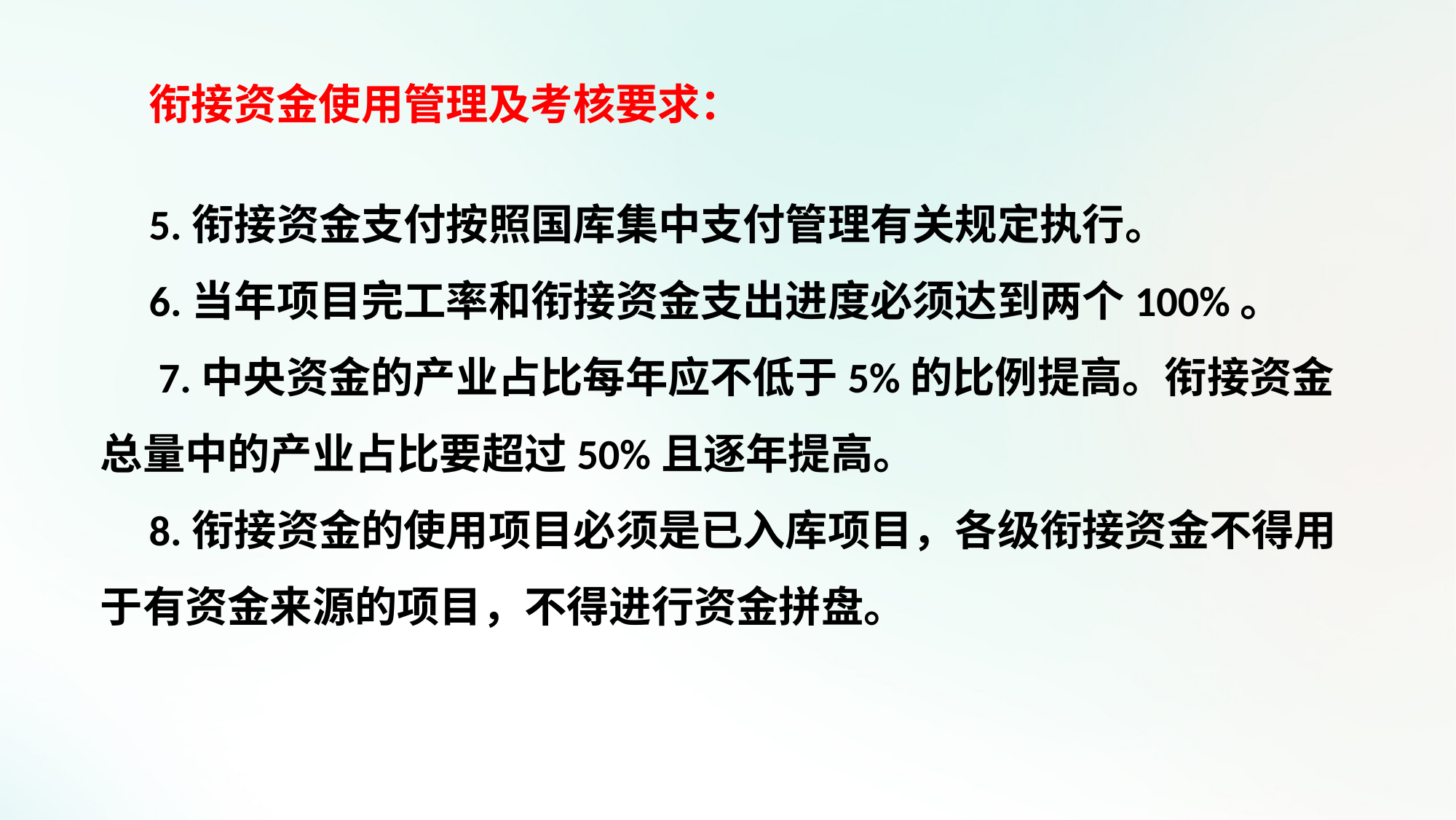

衔接资金使用管理及考核要求：

5.衔接资金支付按照国库集中支付管理有关规定执行。
6.当年项目完工率和衔接资金支出进度必须达到两个100%。
 7.中央资金的产业占比每年应不低于5%的比例提高。衔接资金总量中的产业占比要超过50%且逐年提高。
8.衔接资金的使用项目必须是已入库项目，各级衔接资金不得用于有资金来源的项目，不得进行资金拼盘。